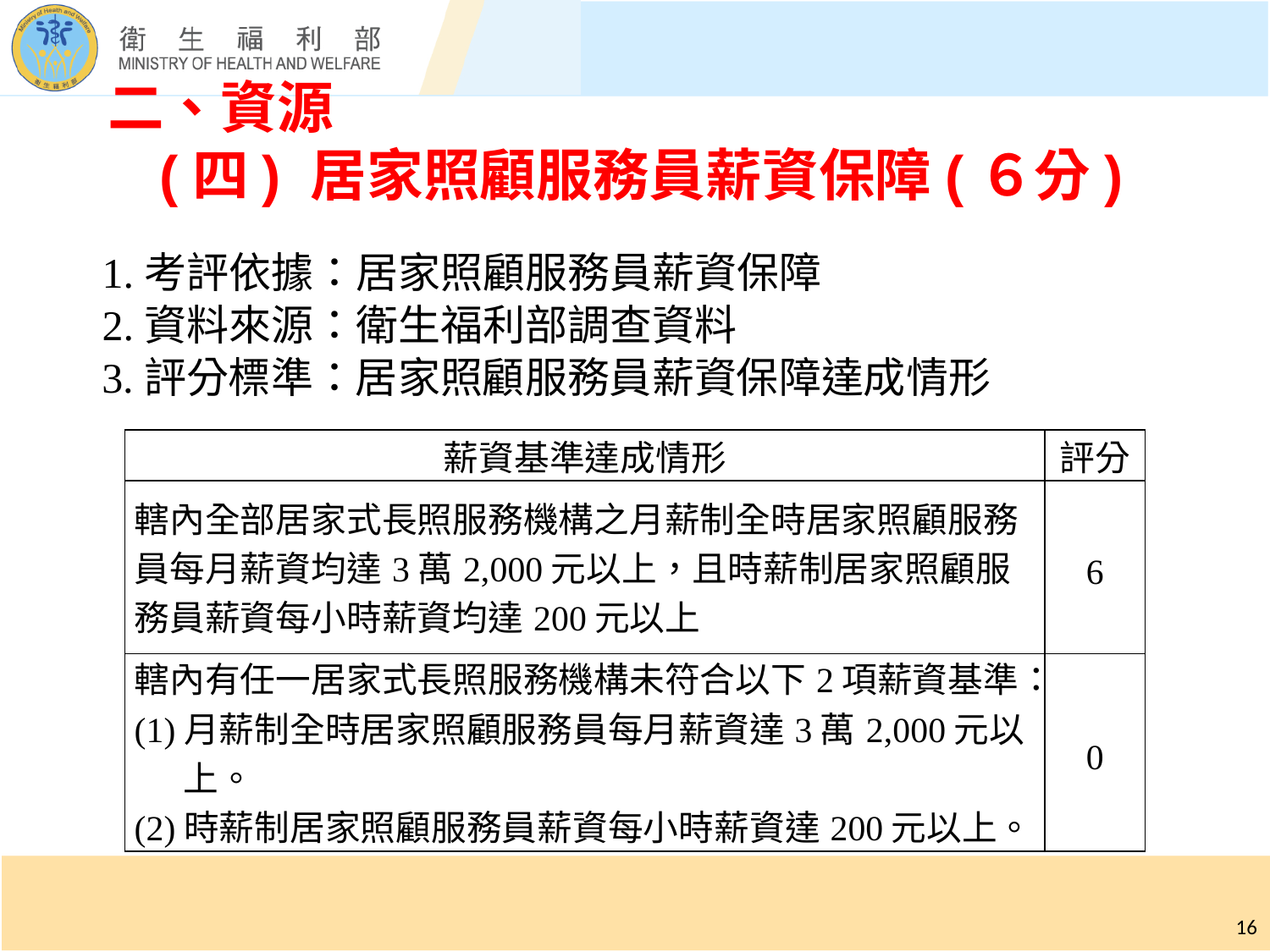

# 二、資源 (四) 居家照顧服務員薪資保障(６分)
1.考評依據：居家照顧服務員薪資保障
2.資料來源：衛生福利部調查資料
3.評分標準：居家照顧服務員薪資保障達成情形

| 薪資基準達成情形 | 評分 |
| --- | --- |
| 轄內全部居家式長照服務機構之月薪制全時居家照顧服務員每月薪資均達3萬2,000元以上，且時薪制居家照顧服務員薪資每小時薪資均達200元以上 | 6 |
| 轄內有任一居家式長照服務機構未符合以下2項薪資基準： (1)月薪制全時居家照顧服務員每月薪資達3萬2,000元以上。 (2)時薪制居家照顧服務員薪資每小時薪資達200元以上。 | 0 |
16